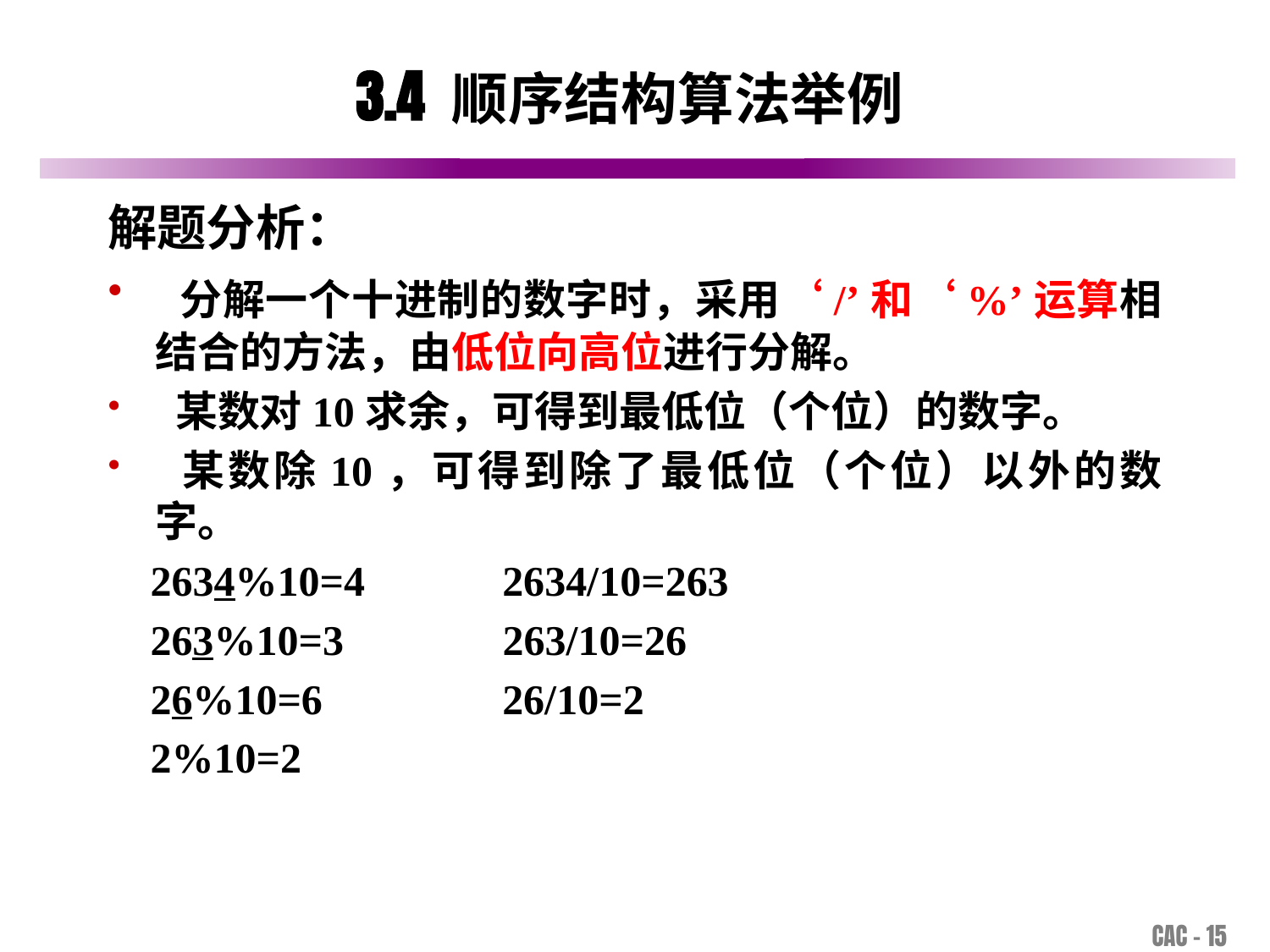

# 3.4 顺序结构算法举例
解题分析：
 分解一个十进制的数字时，采用‘/’和‘%’运算相结合的方法，由低位向高位进行分解。
 某数对10求余，可得到最低位（个位）的数字。
 某数除10，可得到除了最低位（个位）以外的数字。
    2634%10=4             2634/10=263
    263%10=3               263/10=26
    26%10=6                 26/10=2
    2%10=2
15